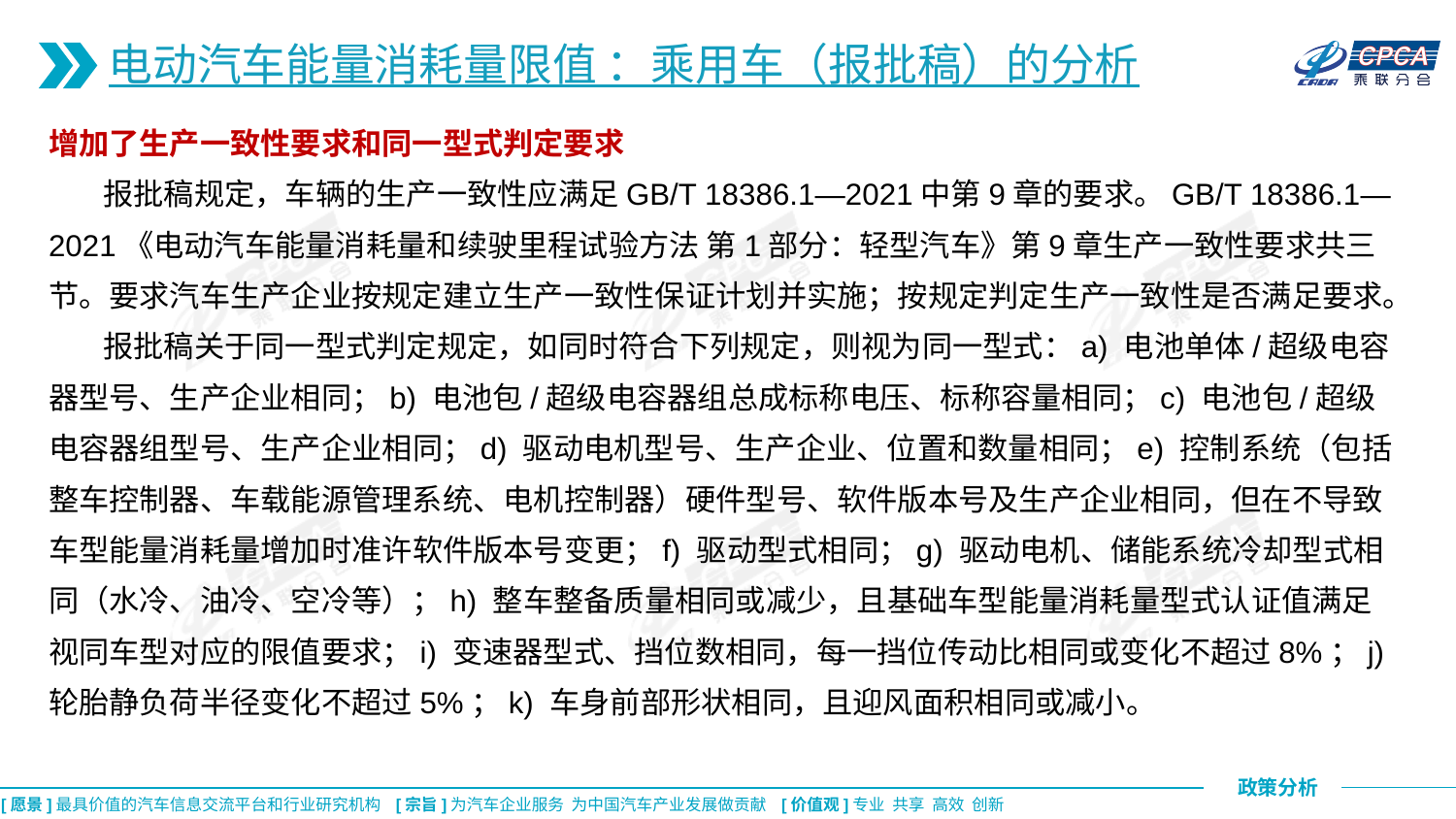

电动汽车能量消耗量限值 ：乘用车（报批稿）的分析
增加了生产一致性要求和同一型式判定要求
       报批稿规定，车辆的生产一致性应满足GB/T 18386.1—2021中第9章的要求。GB/T 18386.1—2021《电动汽车能量消耗量和续驶里程试验方法 第1部分：轻型汽车》第9章生产一致性要求共三节。要求汽车生产企业按规定建立生产一致性保证计划并实施；按规定判定生产一致性是否满足要求。
       报批稿关于同一型式判定规定，如同时符合下列规定，则视为同一型式：a) 电池单体/超级电容器型号、生产企业相同；b) 电池包/超级电容器组总成标称电压、标称容量相同；c) 电池包/超级电容器组型号、生产企业相同；d) 驱动电机型号、生产企业、位置和数量相同；e) 控制系统（包括整车控制器、车载能源管理系统、电机控制器）硬件型号、软件版本号及生产企业相同，但在不导致车型能量消耗量增加时准许软件版本号变更；f) 驱动型式相同；g) 驱动电机、储能系统冷却型式相同（水冷、油冷、空冷等）；h) 整车整备质量相同或减少，且基础车型能量消耗量型式认证值满足视同车型对应的限值要求；i) 变速器型式、挡位数相同，每一挡位传动比相同或变化不超过8%；j) 轮胎静负荷半径变化不超过5%；k) 车身前部形状相同，且迎风面积相同或减小。